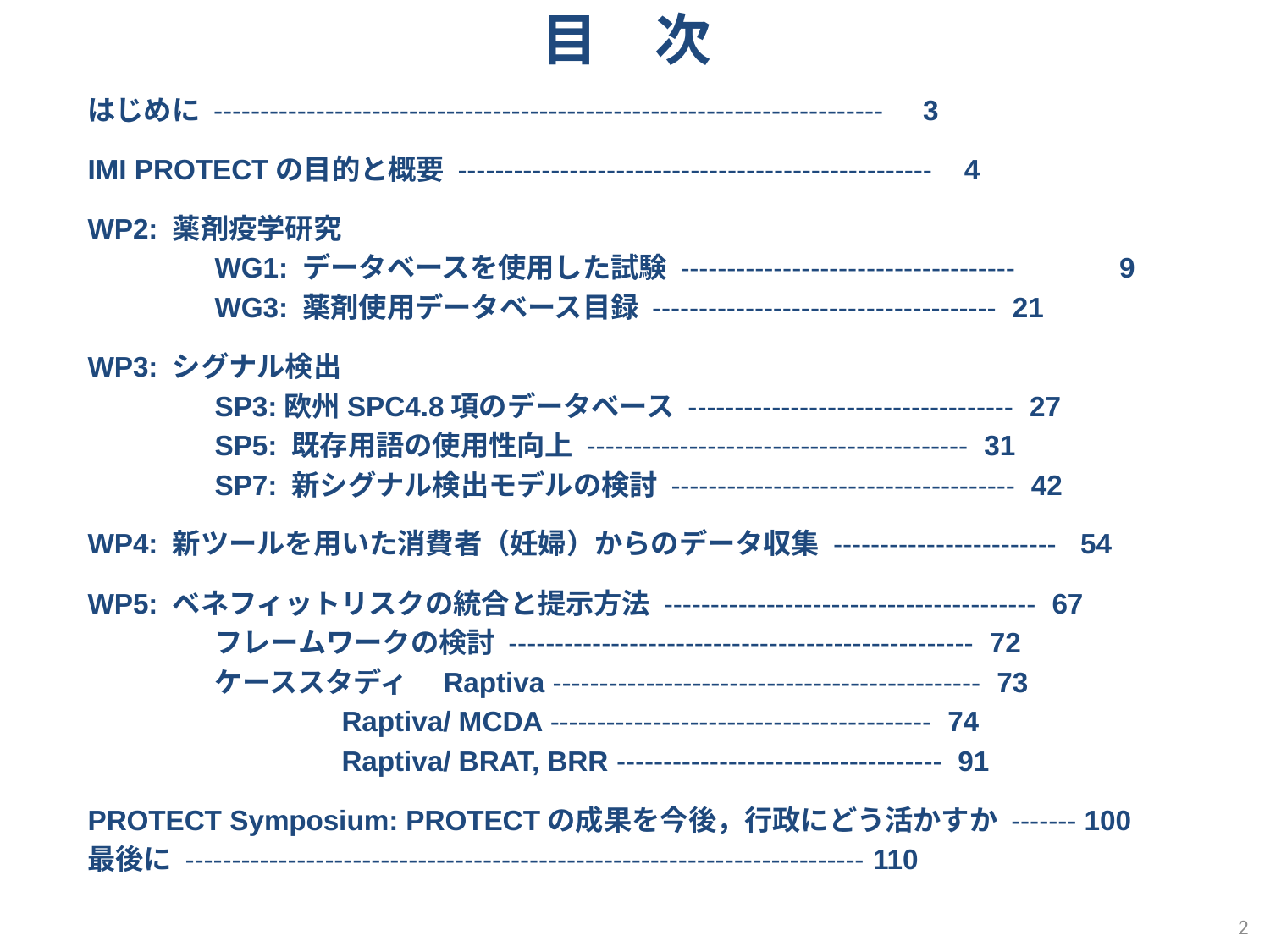

# 目　次
はじめに ------------------------------------------------------------------------     3

IMI PROTECTの目的と概要 ---------------------------------------------------    4

WP2: 薬剤疫学研究
	WG1: データベースを使用した試験 ------------------------------------	  9
	WG3: 薬剤使用データベース目録 -------------------------------------  21

WP3: シグナル検出
	SP3:欧州SPC4.8項のデータベース -----------------------------------  27
	SP5: 既存用語の使用性向上 -----------------------------------------  31
	SP7: 新シグナル検出モデルの検討 -------------------------------------  42

WP4: 新ツールを用いた消費者（妊婦）からのデータ収集 ------------------------   54

WP5: ベネフィットリスクの統合と提示方法 ----------------------------------------  67
	フレームワークの検討 --------------------------------------------------  72
	ケーススタディ　Raptiva ----------------------------------------------  73
		Raptiva/ MCDA -----------------------------------------  74
		Raptiva/ BRAT, BRR -----------------------------------  91

PROTECT Symposium: PROTECTの成果を今後，行政にどう活かすか ------- 100
最後に ------------------------------------------------------------------------- 110
2